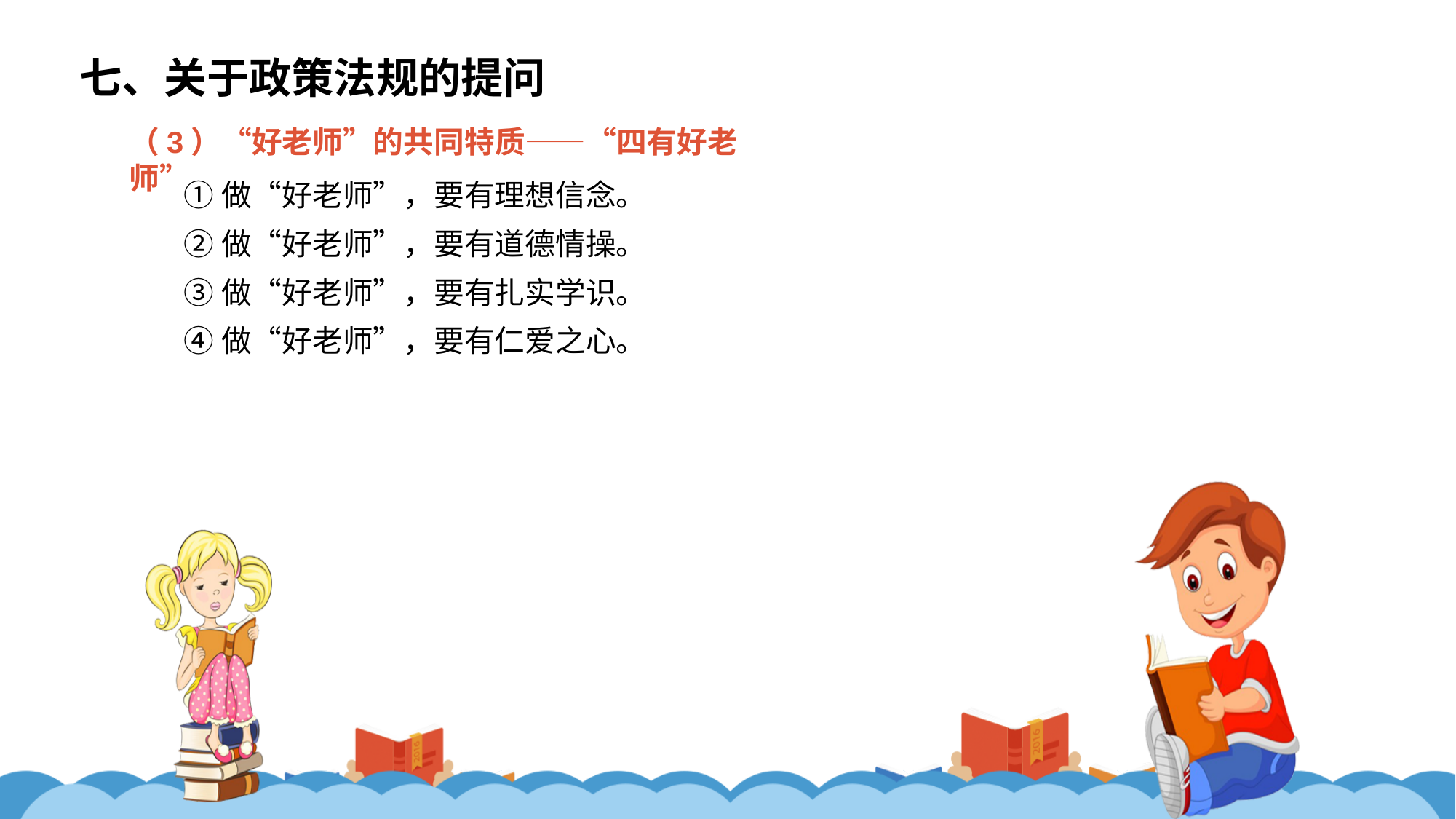

七、关于政策法规的提问
（3）“好老师”的共同特质——“四有好老师”
①做“好老师”，要有理想信念。
②做“好老师”，要有道德情操。
③做“好老师”，要有扎实学识。
④做“好老师”，要有仁爱之心。